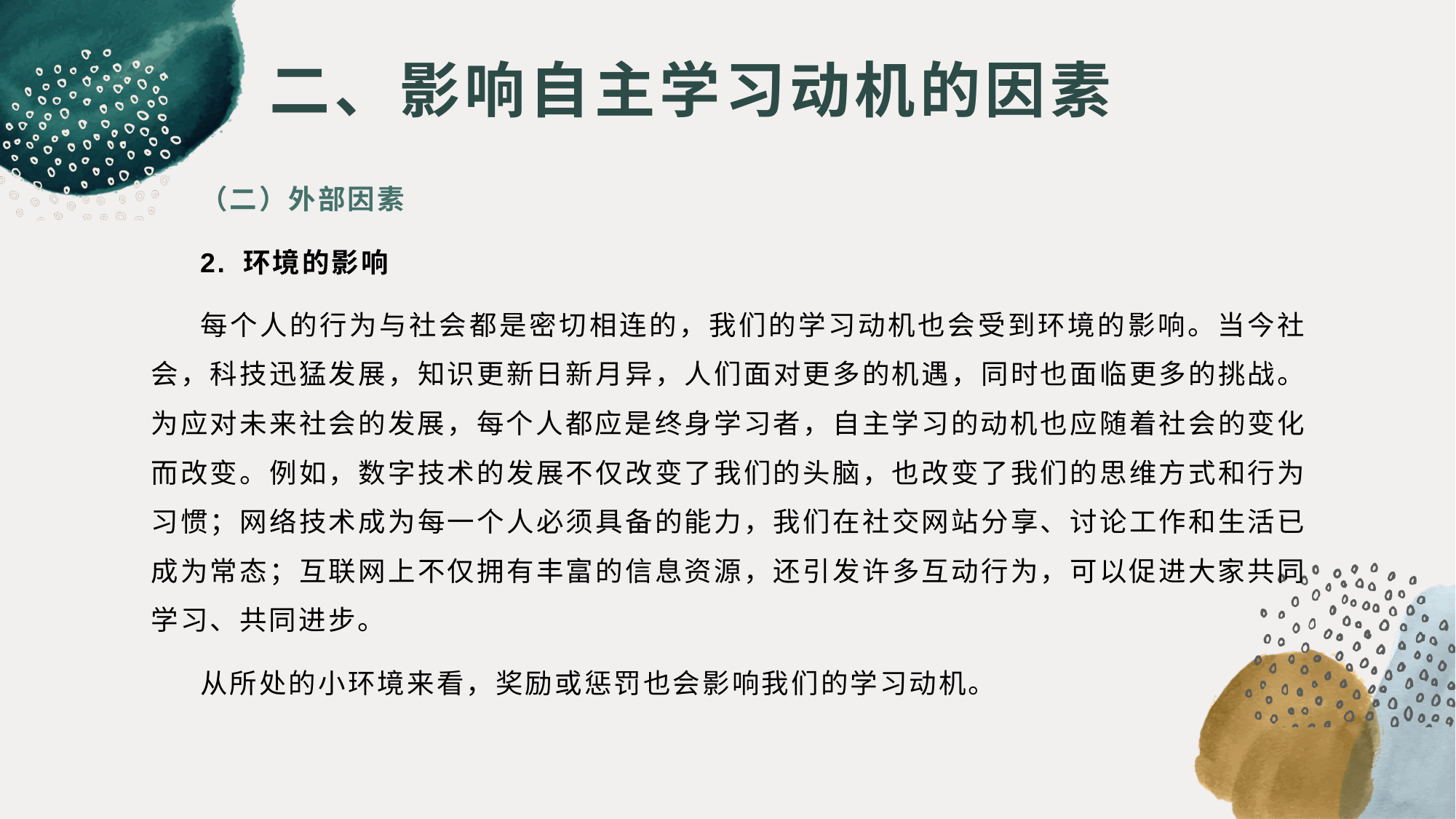

# 二、影响自主学习动机的因素
（二）外部因素
2. 环境的影响
每个人的行为与社会都是密切相连的，我们的学习动机也会受到环境的影响。当今社会，科技迅猛发展，知识更新日新月异，人们面对更多的机遇，同时也面临更多的挑战。为应对未来社会的发展，每个人都应是终身学习者，自主学习的动机也应随着社会的变化而改变。例如，数字技术的发展不仅改变了我们的头脑，也改变了我们的思维方式和行为习惯；网络技术成为每一个人必须具备的能力，我们在社交网站分享、讨论工作和生活已成为常态；互联网上不仅拥有丰富的信息资源，还引发许多互动行为，可以促进大家共同学习、共同进步。
从所处的小环境来看，奖励或惩罚也会影响我们的学习动机。